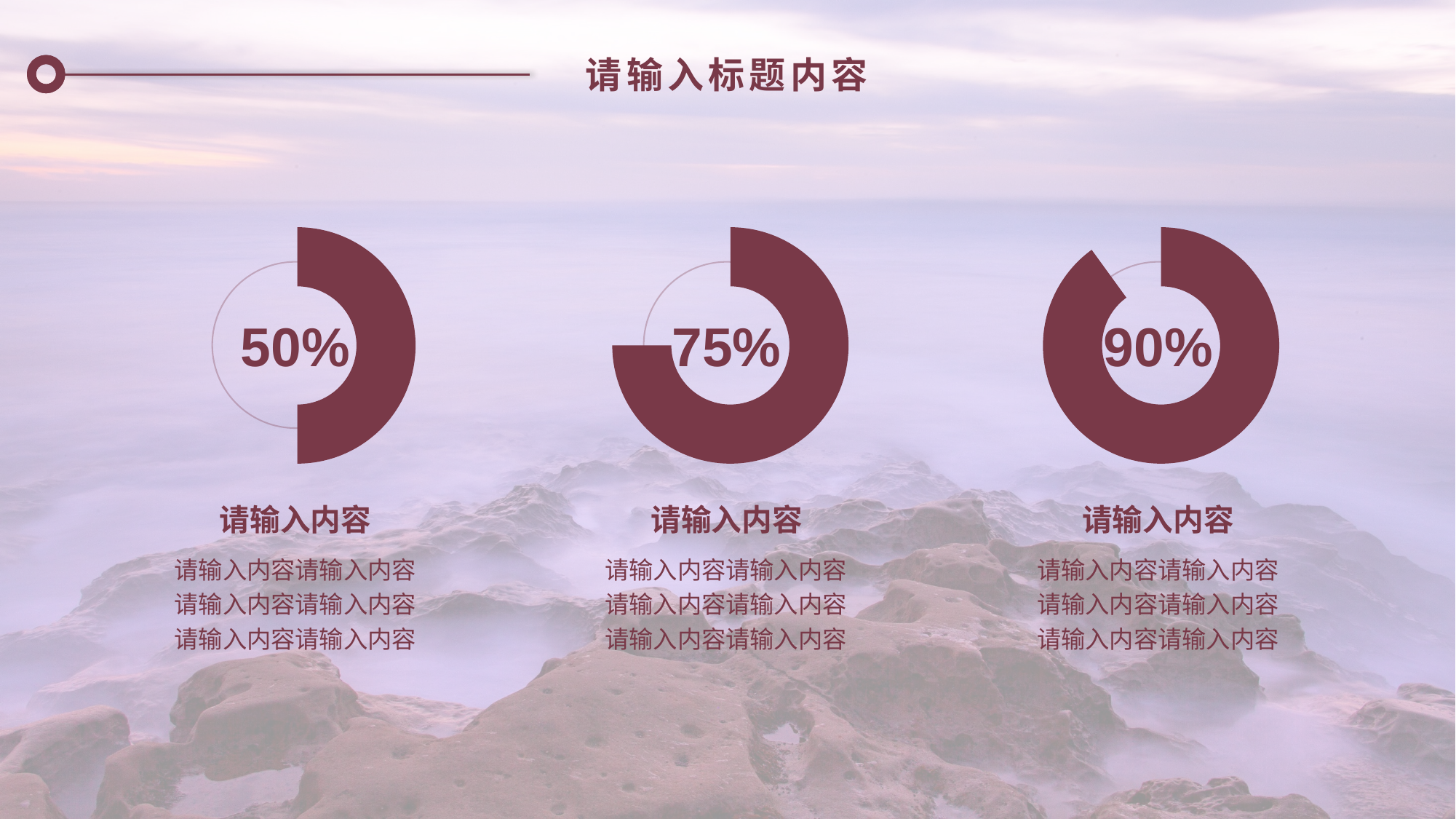

请输入标题内容

### Chart

| Category | 销售额 |
|---|---|
| 第一季度 | 5.0 |
| 第二季度 | 5.0 |

### Chart

| Category | 销售额 |
|---|---|
| 第一季度 | 7.5 |
| 第二季度 | 2.5 |

### Chart

| Category | 销售额 |
|---|---|
| 第一季度 | 9.0 |
| 第二季度 | 1.0 |
50%

75%

90%
请输入内容
请输入内容
请输入内容
请输入内容请输入内容
请输入内容请输入内容
请输入内容请输入内容
请输入内容请输入内容
请输入内容请输入内容
请输入内容请输入内容
请输入内容请输入内容
请输入内容请输入内容
请输入内容请输入内容